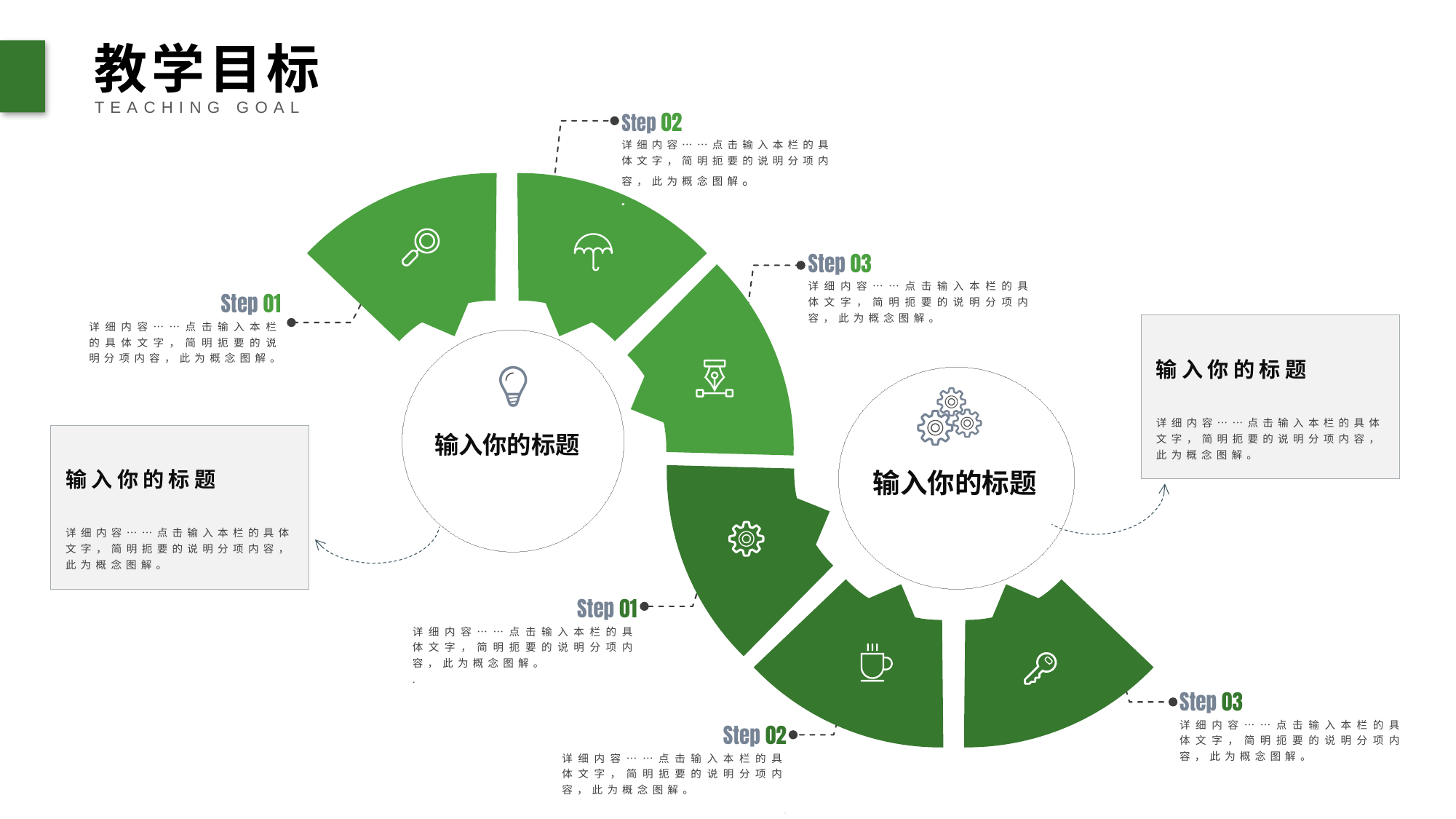

教学目标
TEACHING GOAL
Step 02
详细内容……点击输入本栏的具体文字，简明扼要的说明分项内容，此为概念图解。
.

Step 03
详细内容……点击输入本栏的具体文字，简明扼要的说明分项内容，此为概念图解。

Step 01
详细内容……点击输入本栏的具体文字，简明扼要的说明分项内容，此为概念图解。

输入你的标题

详细内容……点击输入本栏的具体文字，简明扼要的说明分项内容，此为概念图解。
输入你的标题

输入你的标题

输入你的标题

详细内容……点击输入本栏的具体文字，简明扼要的说明分项内容，此为概念图解。

Step 01
详细内容……点击输入本栏的具体文字，简明扼要的说明分项内容，此为概念图解。
.

Step 03
详细内容……点击输入本栏的具体文字，简明扼要的说明分项内容，此为概念图解。

Step 02
详细内容……点击输入本栏的具体文字，简明扼要的说明分项内容，此为概念图解。
.